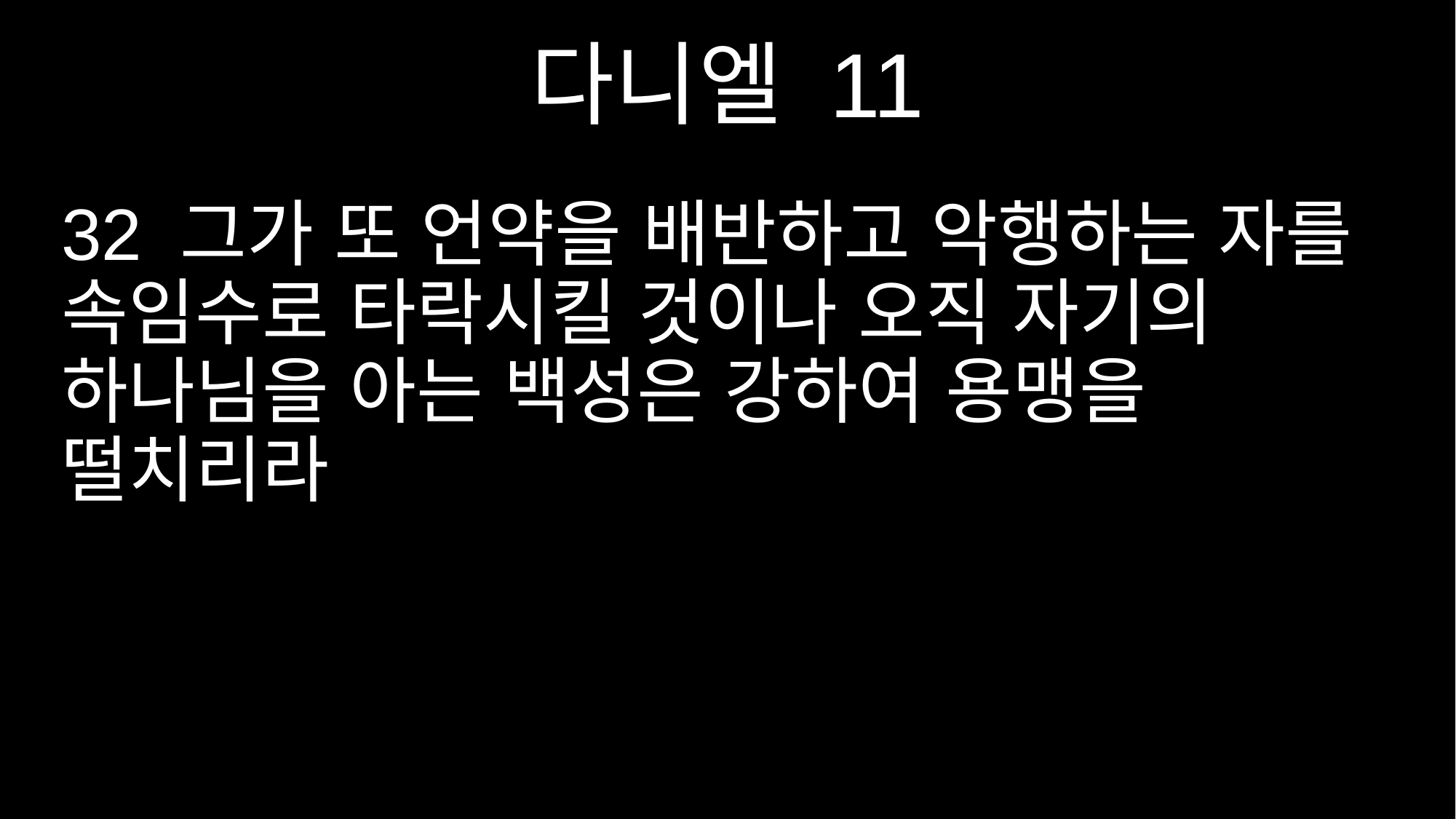

다니엘 11
32 그가 또 언약을 배반하고 악행하는 자를 속임수로 타락시킬 것이나 오직 자기의 하나님을 아는 백성은 강하여 용맹을 떨치리라